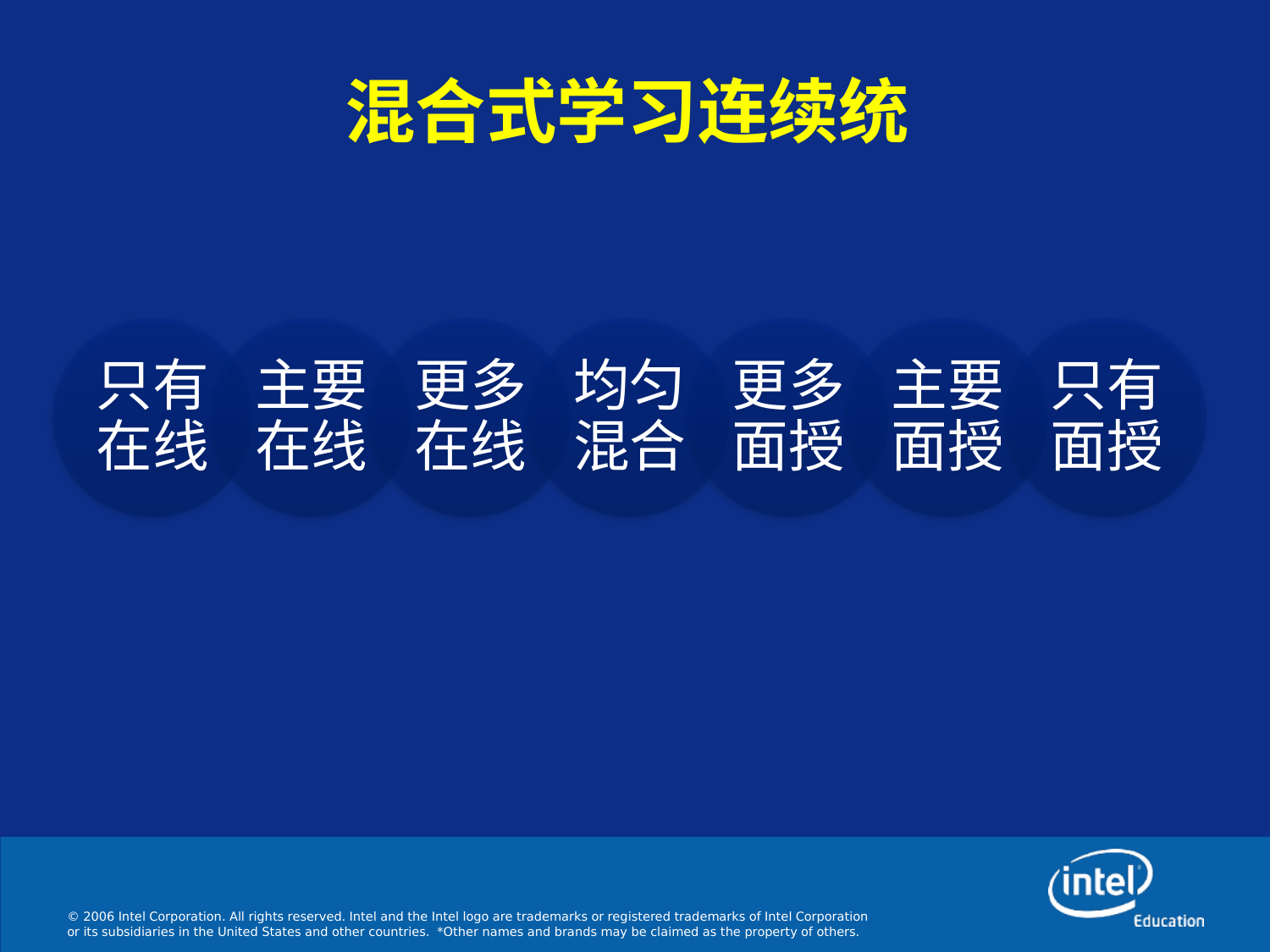

# 混合式学习连续统
只有在线
主要在线
更多在线
均匀混合
更多面授
主要面授
只有面授